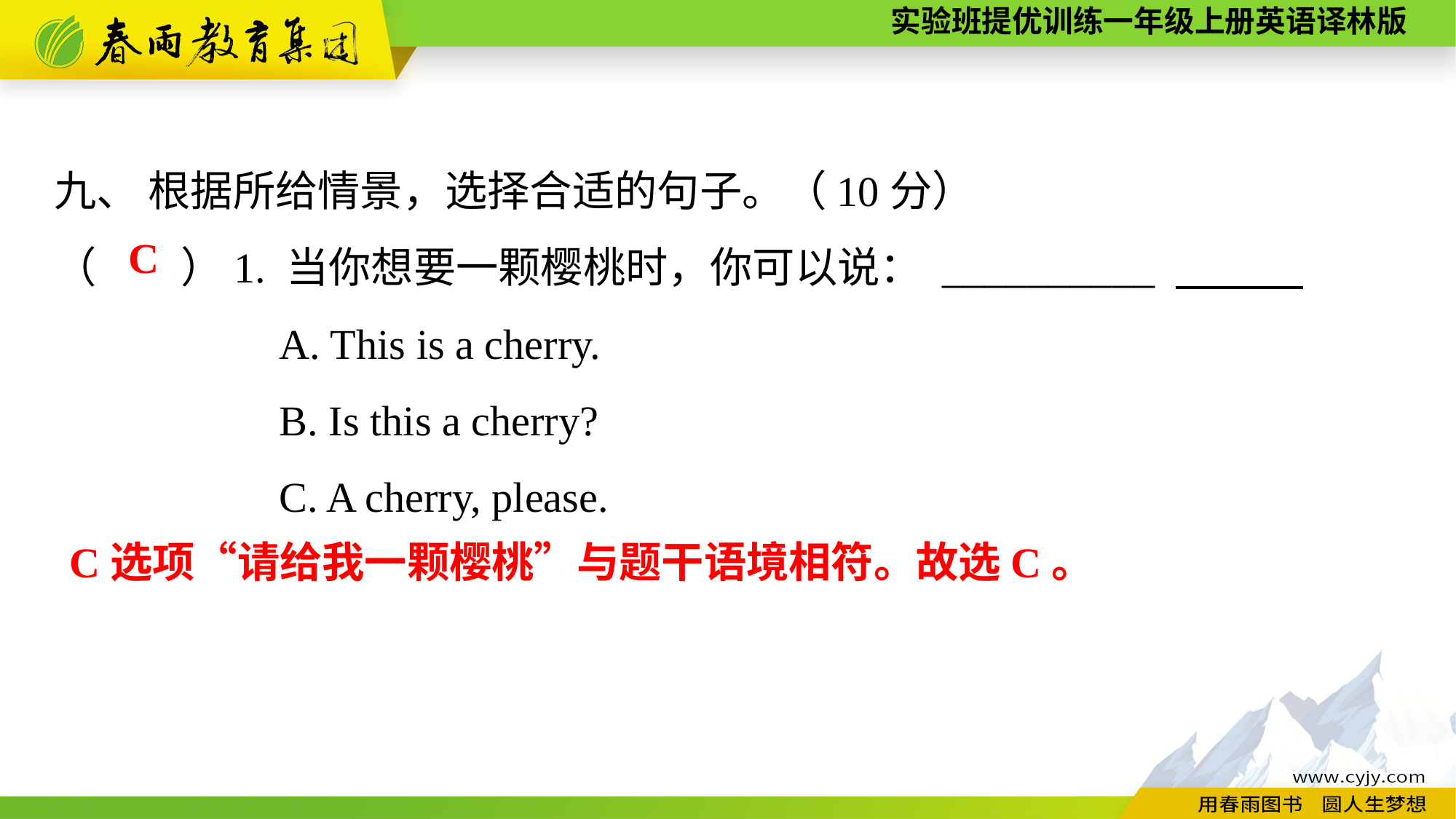

九、 根据所给情景，选择合适的句子。（10分）
（　　）1. 当你想要一颗樱桃时，你可以说： __________
A. This is a cherry.
B. Is this a cherry?
C. A cherry, please.
C
C选项“请给我一颗樱桃”与题干语境相符。故选C。